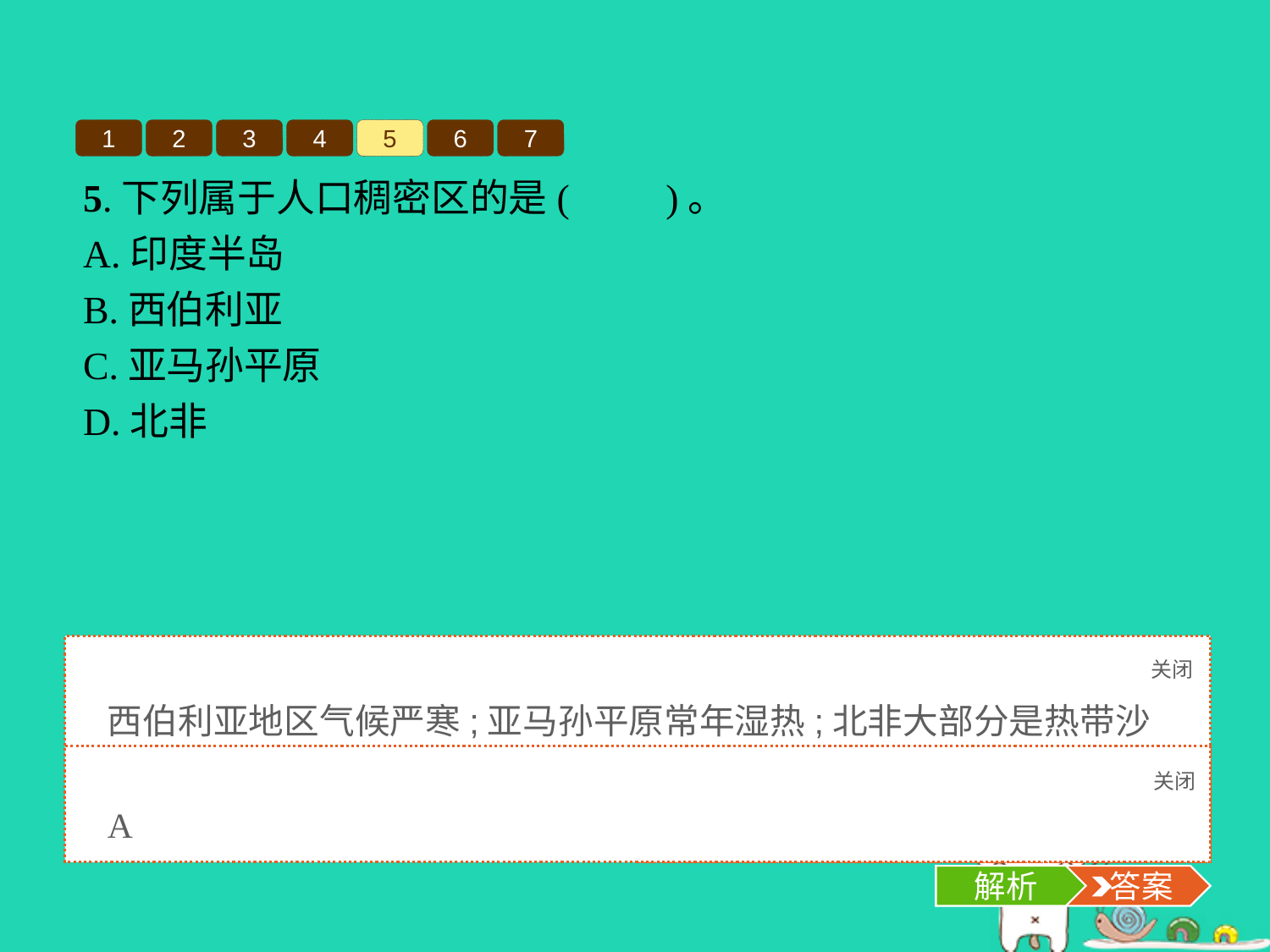

1
2
3
4
5
6
7
5.下列属于人口稠密区的是(　　)。
A.印度半岛
B.西伯利亚
C.亚马孙平原
D.北非

关闭
解析

西伯利亚地区气候严寒;亚马孙平原常年湿热;北非大部分是热带沙漠。以上地区自然条件差,人口稀少。

关闭
解析
  答案

A
解析
  答案